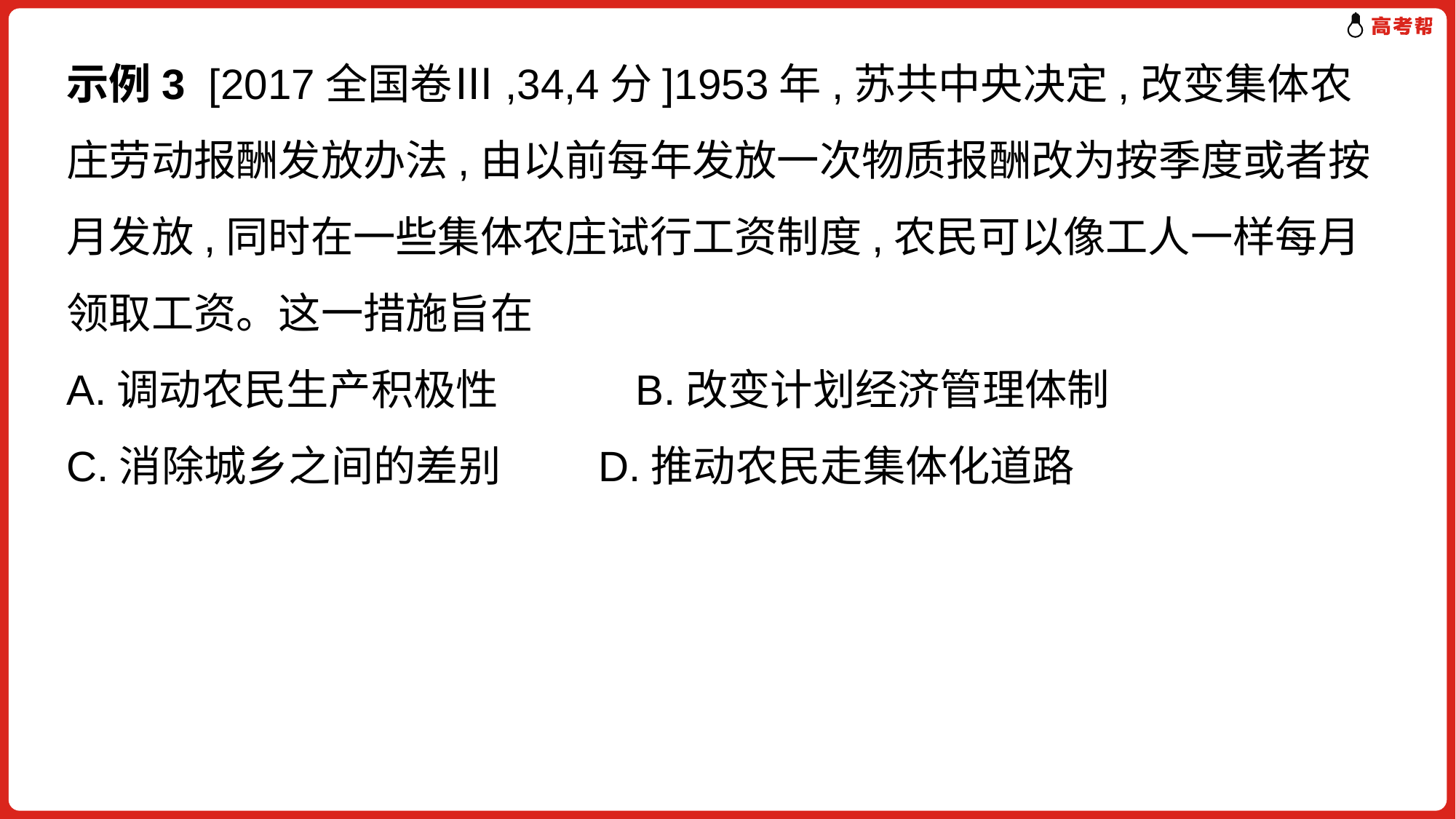

示例3  [2017全国卷Ⅲ,34,4分]1953年,苏共中央决定,改变集体农庄劳动报酬发放办法,由以前每年发放一次物质报酬改为按季度或者按月发放,同时在一些集体农庄试行工资制度,农民可以像工人一样每月领取工资。这一措施旨在
A.调动农民生产积极性　　　B.改变计划经济管理体制
C.消除城乡之间的差别	         D.推动农民走集体化道路